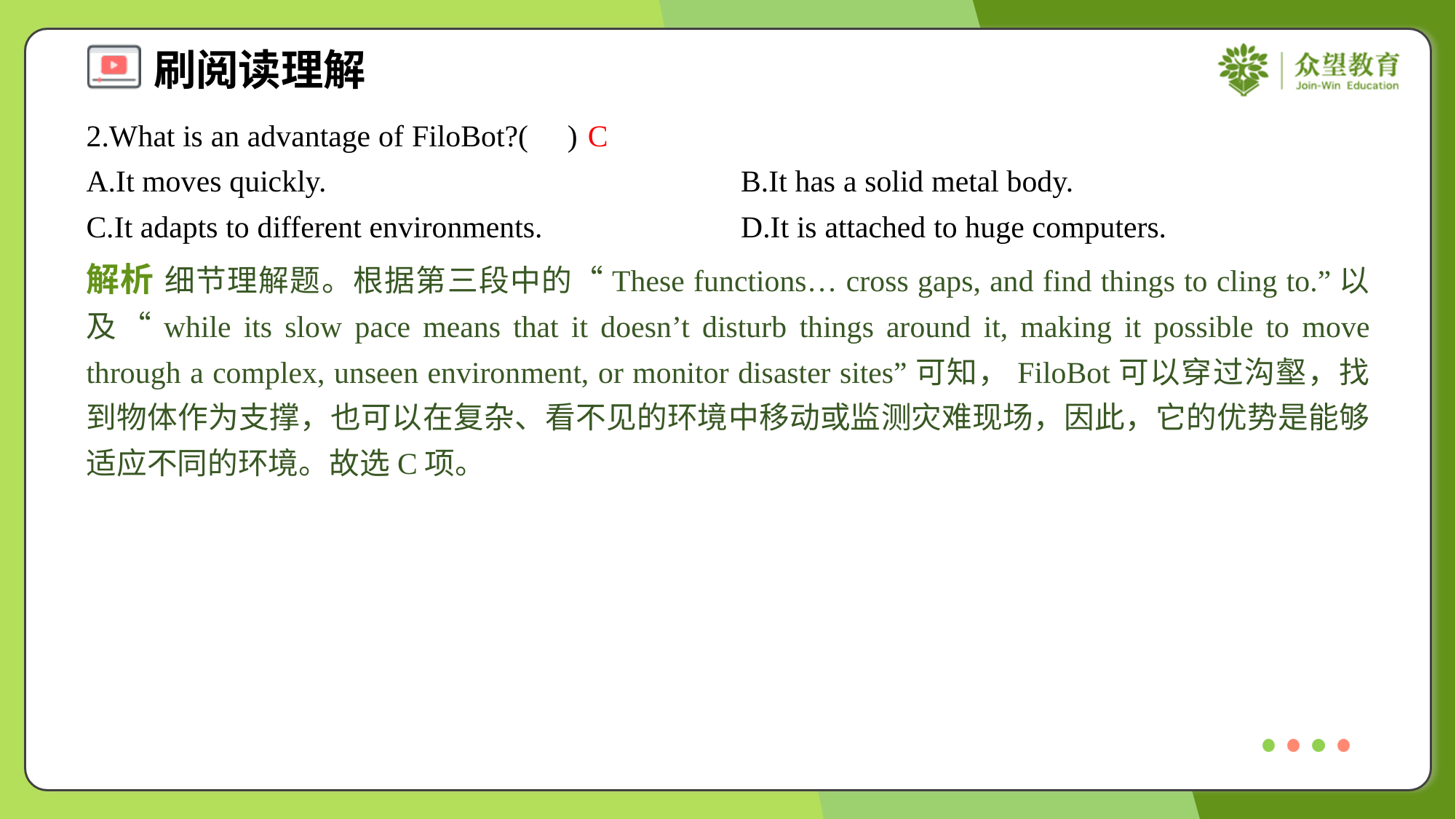

2.What is an advantage of FiloBot?(     )
C
A.It moves quickly.	B.It has a solid metal body.
C.It adapts to different environments.	D.It is attached to huge computers.
解析 细节理解题。根据第三段中的“These functions… cross gaps, and find things to cling to.”以及“while its slow pace means that it doesn’t disturb things around it, making it possible to move through a complex, unseen environment, or monitor disaster sites”可知，FiloBot可以穿过沟壑，找到物体作为支撑，也可以在复杂、看不见的环境中移动或监测灾难现场，因此，它的优势是能够适应不同的环境。故选C项。